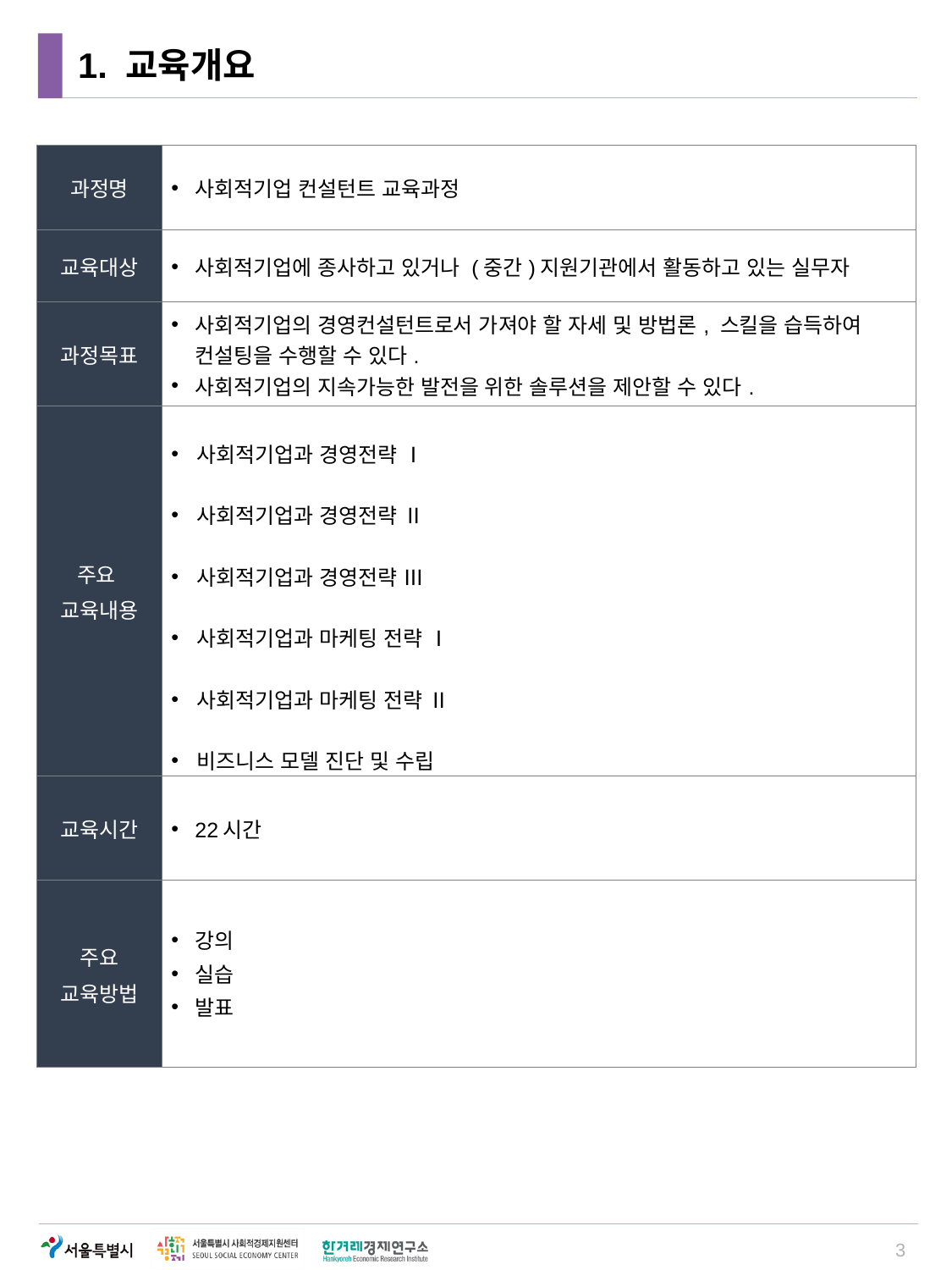

# 1. 교육개요
| 과정명 | 사회적기업 컨설턴트 교육과정 |
| --- | --- |
| 교육대상 | 사회적기업에 종사하고 있거나 (중간)지원기관에서 활동하고 있는 실무자 |
| 과정목표 | 사회적기업의 경영컨설턴트로서 가져야 할 자세 및 방법론, 스킬을 습득하여 컨설팅을 수행할 수 있다. 사회적기업의 지속가능한 발전을 위한 솔루션을 제안할 수 있다. |
| 주요 교육내용 | 사회적기업과 경영전략 Ⅰ 사회적기업과 경영전략 Ⅱ 사회적기업과 경영전략 Ⅲ 사회적기업과 마케팅 전략 Ⅰ 사회적기업과 마케팅 전략 Ⅱ 비즈니스 모델 진단 및 수립 |
| 교육시간 | 22시간 |
| 주요 교육방법 | 강의 실습 발표 |
3